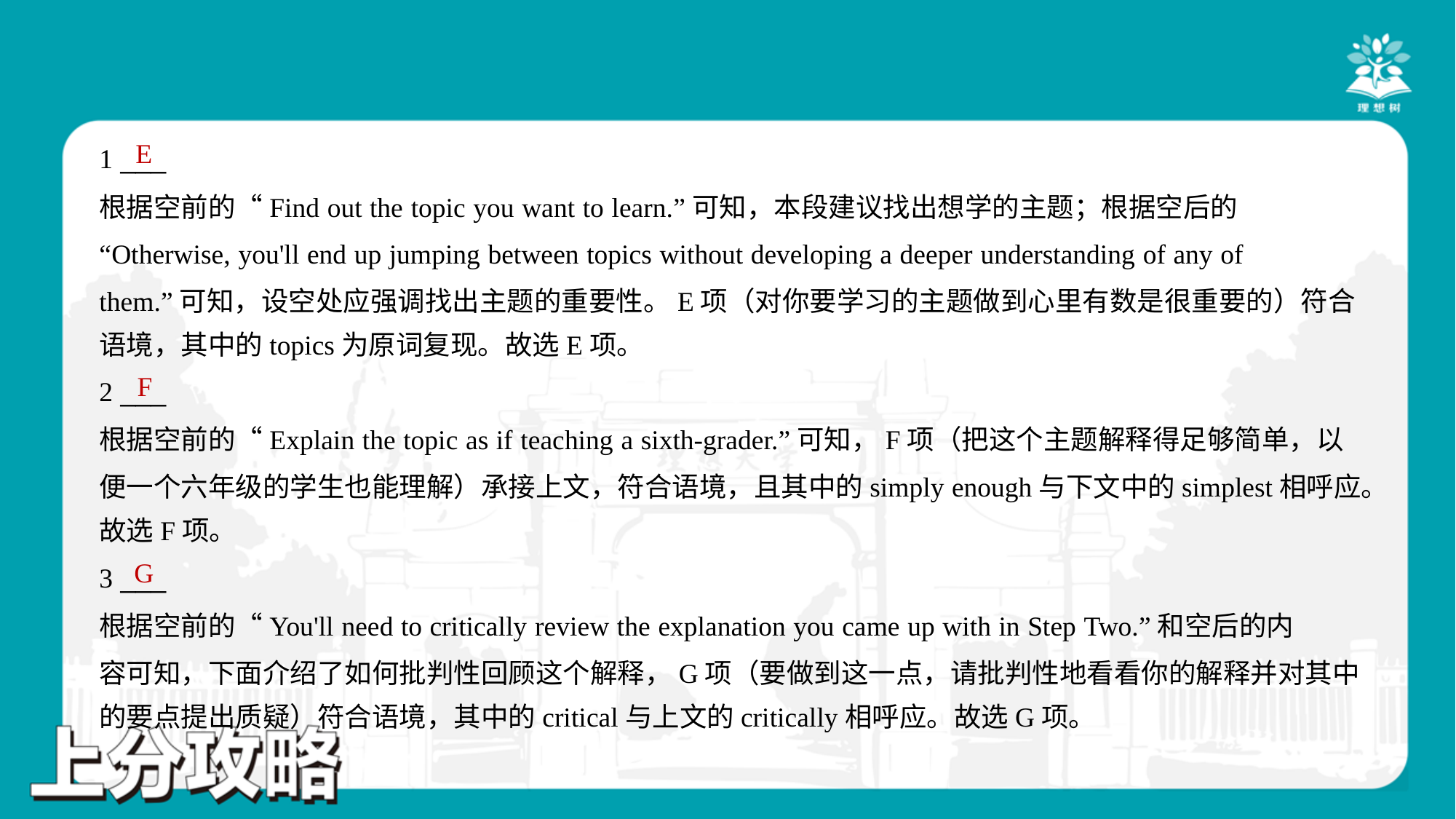

E
1 ___
根据空前的“Find out the topic you want to learn.”可知，本段建议找出想学的主题；根据空后的
“Otherwise, you'll end up jumping between topics without developing a deeper understanding of any of
them.”可知，设空处应强调找出主题的重要性。E项（对你要学习的主题做到心里有数是很重要的）符合
语境，其中的topics为原词复现。故选E项。
F
2 ___
根据空前的“Explain the topic as if teaching a sixth-grader.”可知，F项（把这个主题解释得足够简单，以
便一个六年级的学生也能理解）承接上文，符合语境，且其中的simply enough与下文中的simplest相呼应。
故选F项。
G
3 ___
根据空前的“You'll need to critically review the explanation you came up with in Step Two.”和空后的内
容可知，下面介绍了如何批判性回顾这个解释，G项（要做到这一点，请批判性地看看你的解释并对其中
的要点提出质疑）符合语境，其中的critical与上文的critically相呼应。故选G项。